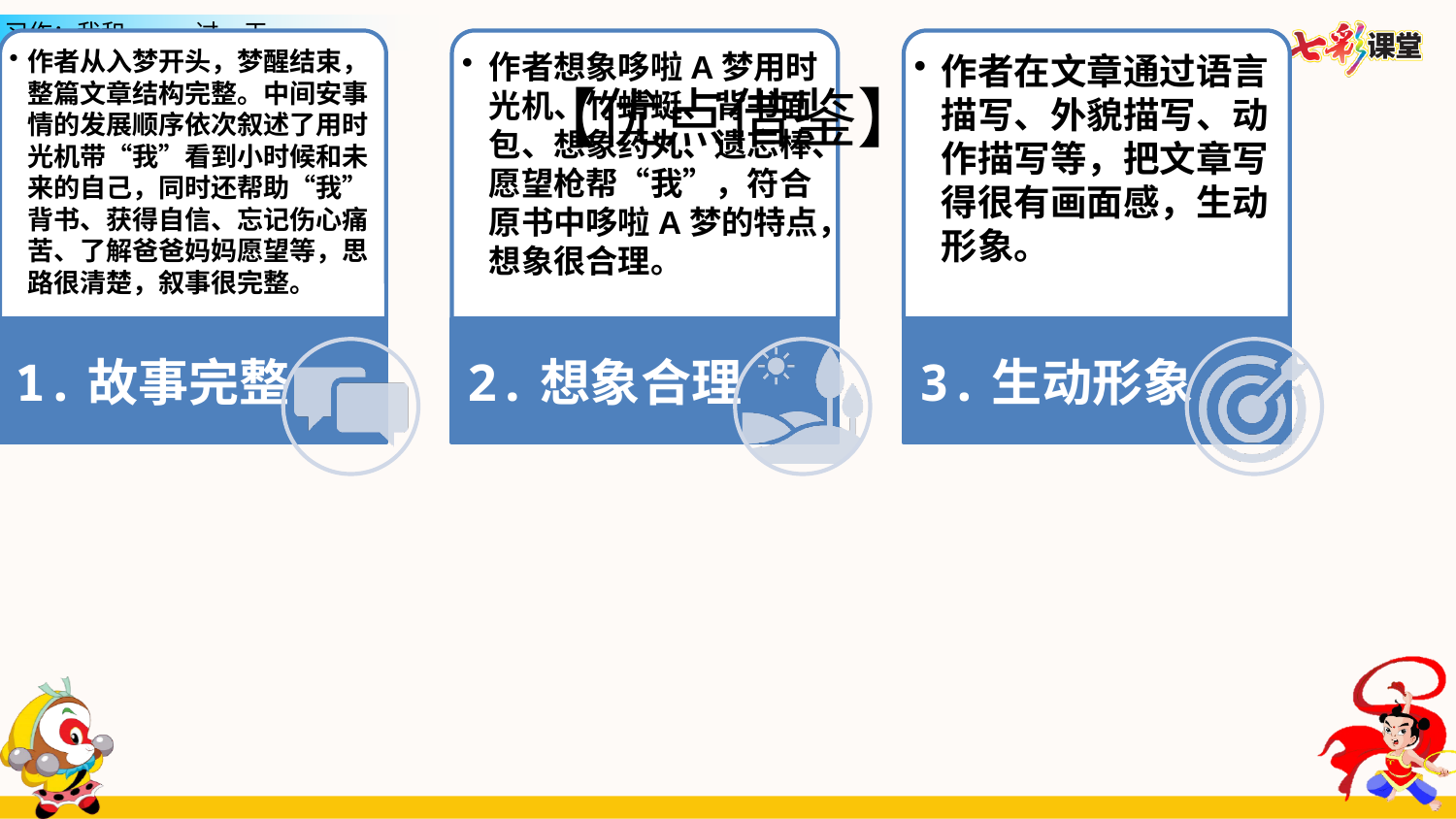

【优点借鉴】
作者从入梦开头，梦醒结束，整篇文章结构完整。中间安事情的发展顺序依次叙述了用时光机带“我”看到小时候和未来的自己，同时还帮助“我”背书、获得自信、忘记伤心痛苦、了解爸爸妈妈愿望等，思路很清楚，叙事很完整。
1.故事完整
作者想象哆啦A梦用时光机、竹蜻蜓、背书面包、想象药丸、遗忘棒、愿望枪帮“我”，符合原书中哆啦A梦的特点，想象很合理。
2.想象合理
作者在文章通过语言描写、外貌描写、动作描写等，把文章写得很有画面感，生动形象。
3.生动形象